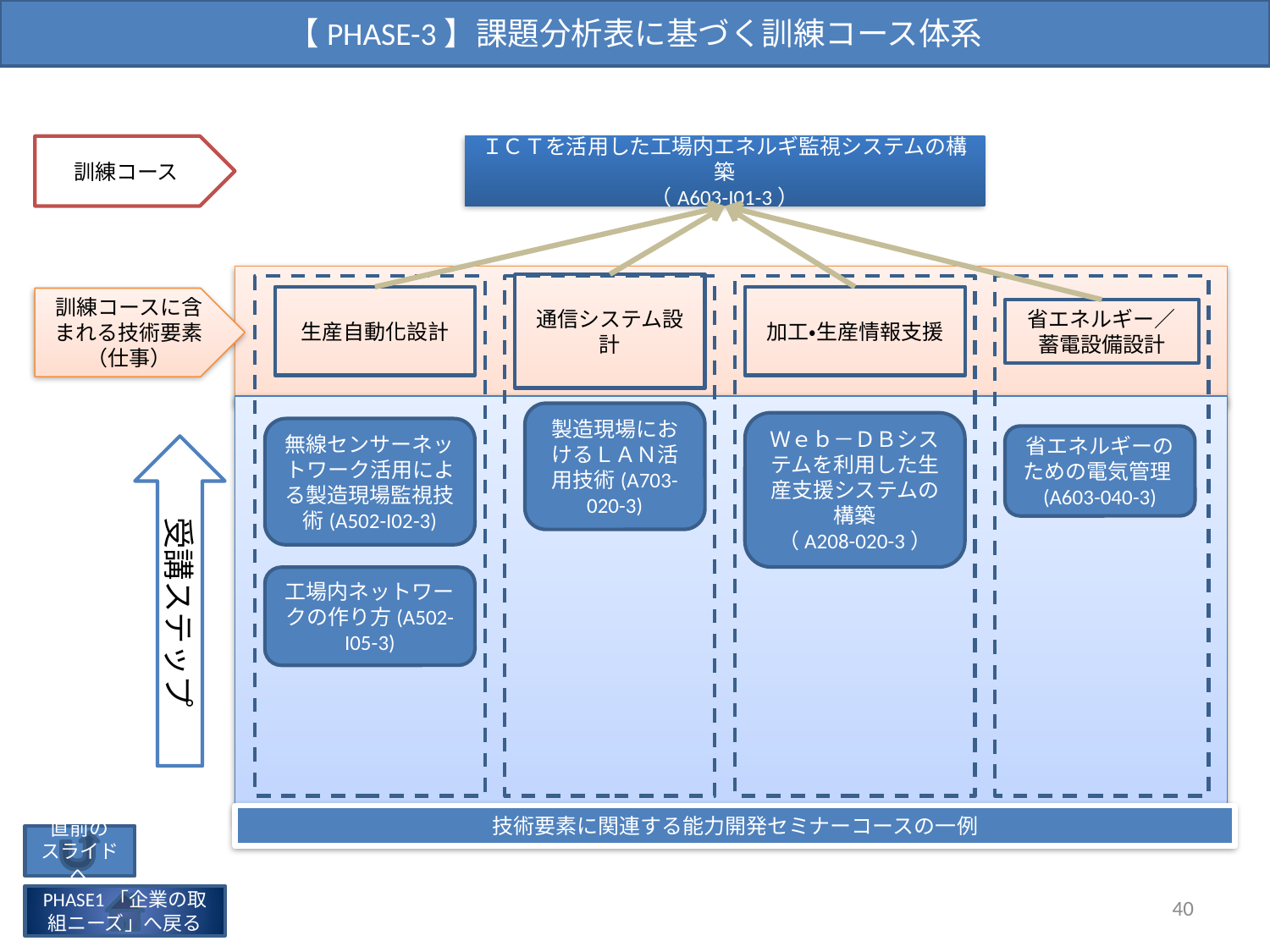

【PHASE-3】課題分析表に基づく訓練コース体系
訓練コース
ＩＣＴを活用した工場内エネルギ監視システムの構築
（A603-I01-3）

生産自動化設計

通信システム設計

加工・生産情報支援

訓練コースに含まれる技術要素
（仕事）
省エネルギー／
蓄電設備設計

製造現場におけるＬＡＮ活用技術(A703-020-3)
無線センサーネットワーク活用による製造現場監視技術(A502-I02-3)
Ｗｅｂ－ＤＢシステムを利用した生産支援システムの構築
（A208-020-3）
省エネルギーのための電気管理(A603-040-3)
受講ステップ
工場内ネットワークの作り方(A502-I05-3)
技術要素に関連する能力開発セミナーコースの一例
直前の
スライドへ
40
PHASE1「企業の取組ニーズ」へ戻る